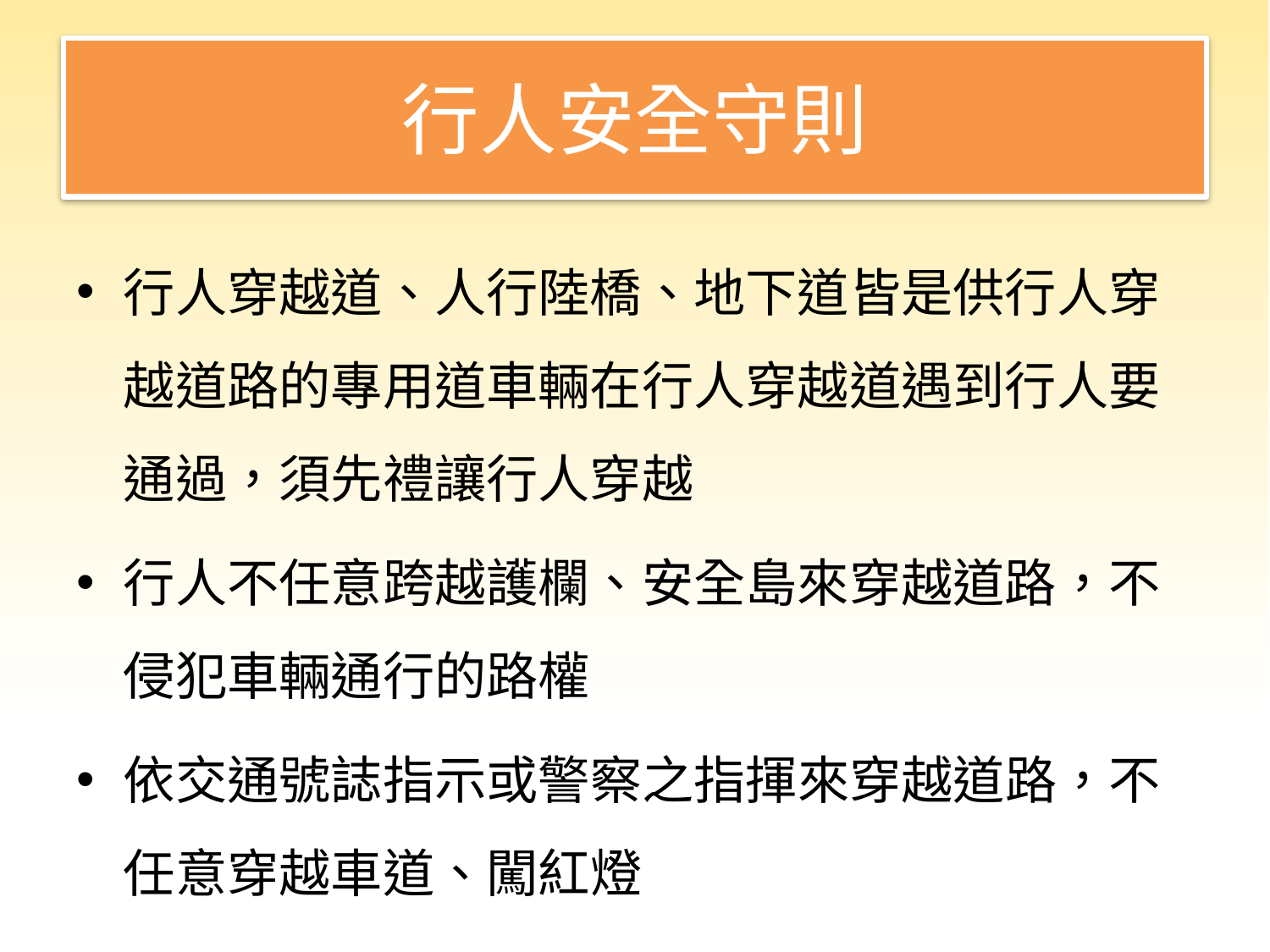

# 行人安全守則
行人穿越道、人行陸橋、地下道皆是供行人穿越道路的專用道車輛在行人穿越道遇到行人要通過，須先禮讓行人穿越
行人不任意跨越護欄、安全島來穿越道路，不侵犯車輛通行的路權
依交通號誌指示或警察之指揮來穿越道路，不任意穿越車道、闖紅燈